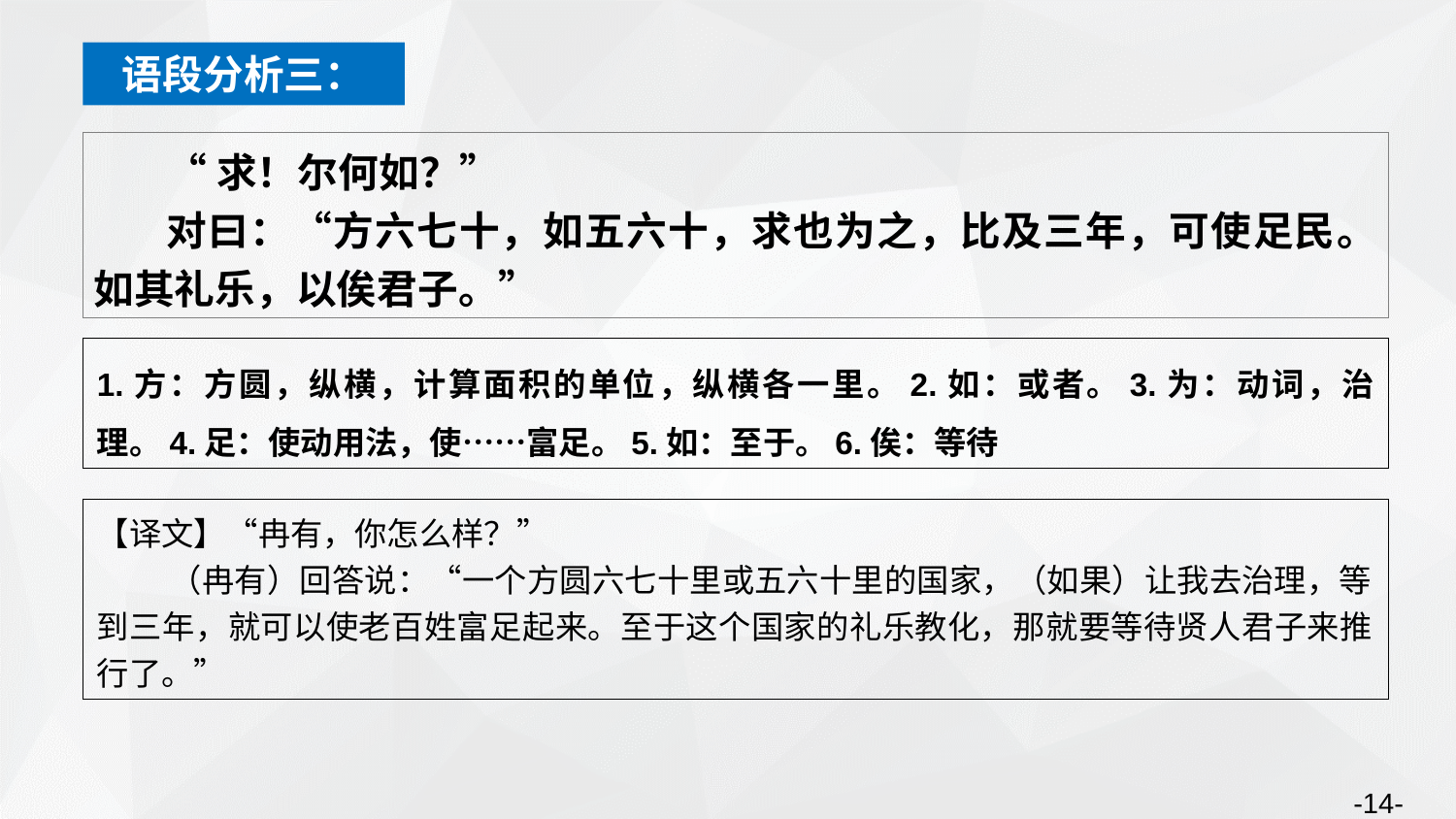

语段分析三：
“求！尔何如？”
对曰：“方六七十，如五六十，求也为之，比及三年，可使足民。如其礼乐，以俟君子。”
1.方：方圆，纵横，计算面积的单位，纵横各一里。2.如：或者。3.为：动词，治理。4.足：使动用法，使……富足。5.如：至于。6.俟：等待
【译文】“冉有，你怎么样？”
（冉有）回答说：“一个方圆六七十里或五六十里的国家，（如果）让我去治理，等到三年，就可以使老百姓富足起来。至于这个国家的礼乐教化，那就要等待贤人君子来推行了。”
-14-